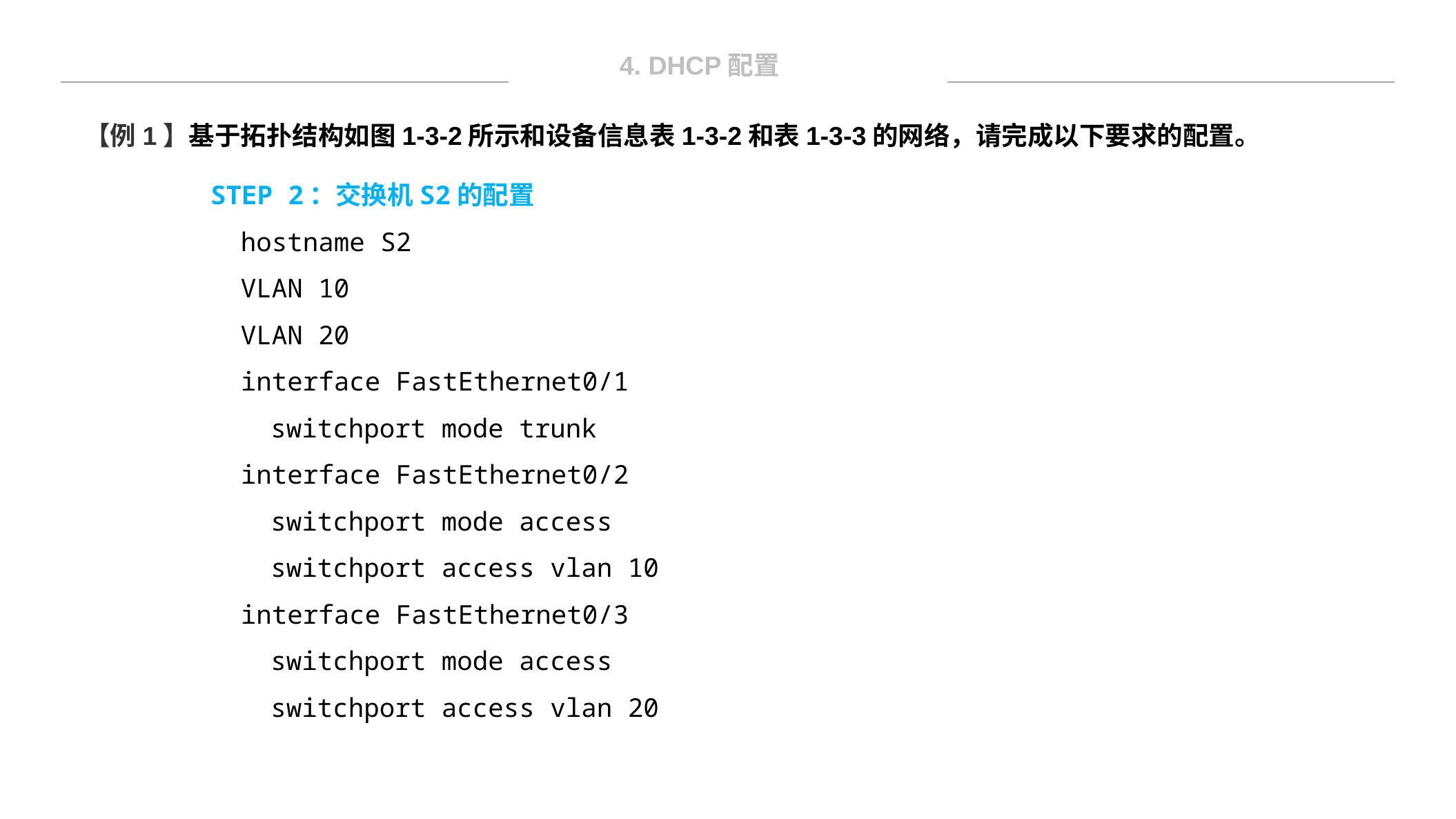

4. DHCP配置
【例1】基于拓扑结构如图1-3-2所示和设备信息表1-3-2和表1-3-3的网络，请完成以下要求的配置。
STEP 2：交换机S2的配置
hostname S2
VLAN 10
VLAN 20
interface FastEthernet0/1
switchport mode trunk
interface FastEthernet0/2
switchport mode access
switchport access vlan 10
interface FastEthernet0/3
switchport mode access
switchport access vlan 20